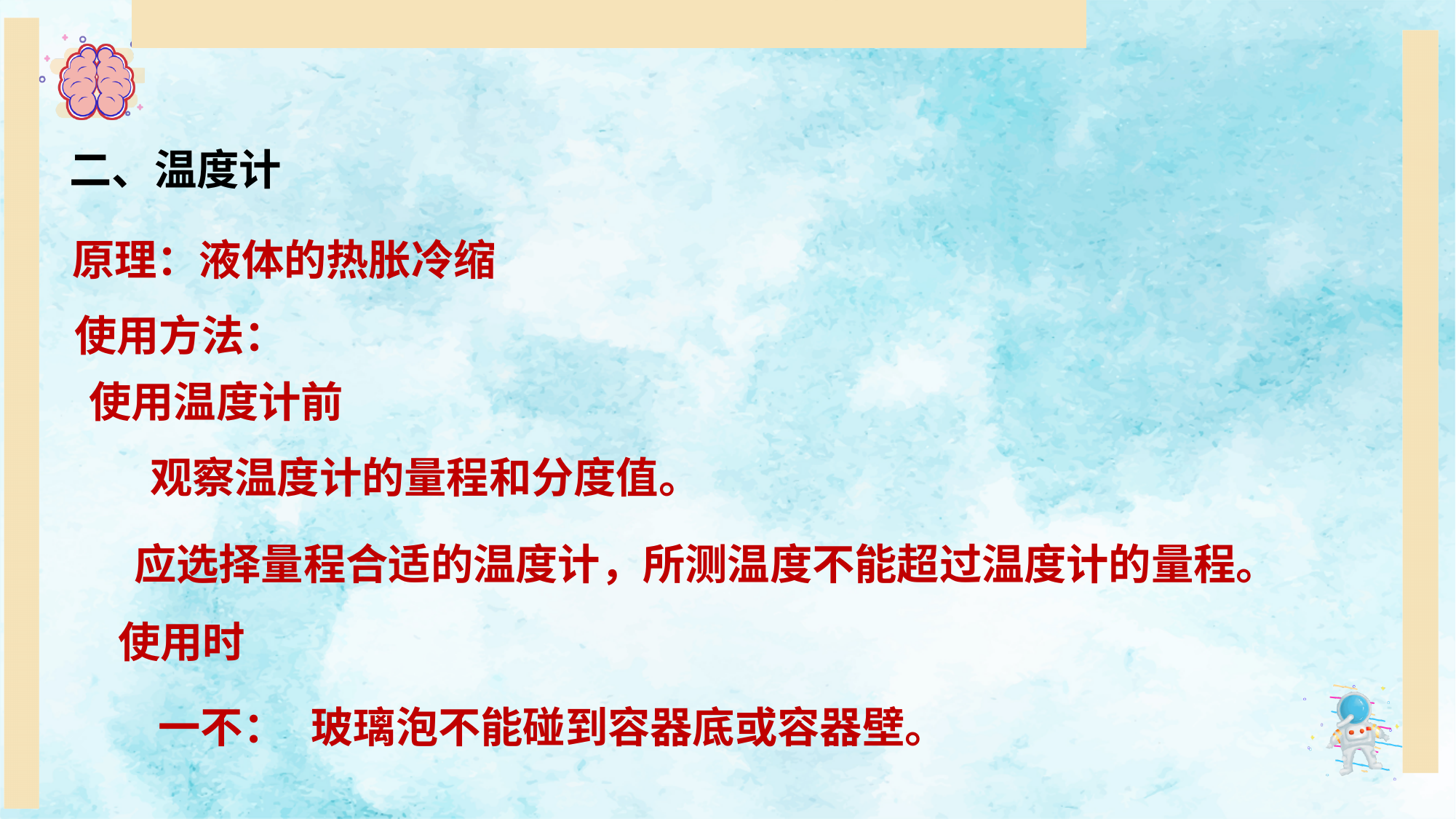

二、温度计
原理：液体的热胀冷缩
使用方法：
使用温度计前
观察温度计的量程和分度值。
       应选择量程合适的温度计，所测温度不能超过温度计的量程。
使用时
一不：
玻璃泡不能碰到容器底或容器壁。